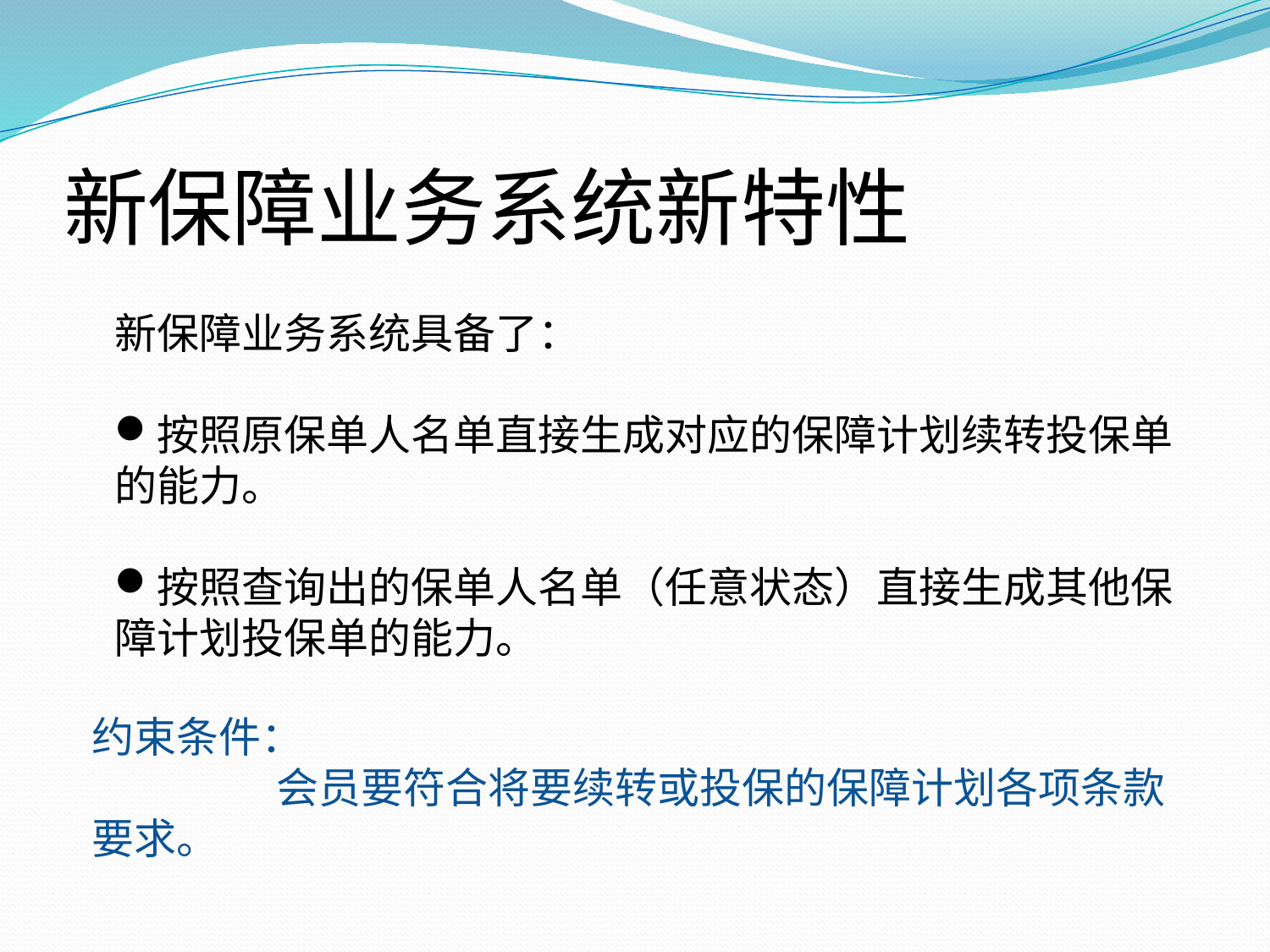

# 新保障业务系统新特性
新保障业务系统具备了：

按照原保单人名单直接生成对应的保障计划续转投保单的能力。

按照查询出的保单人名单（任意状态）直接生成其他保障计划投保单的能力。

约束条件：
	     会员要符合将要续转或投保的保障计划各项条款要求。